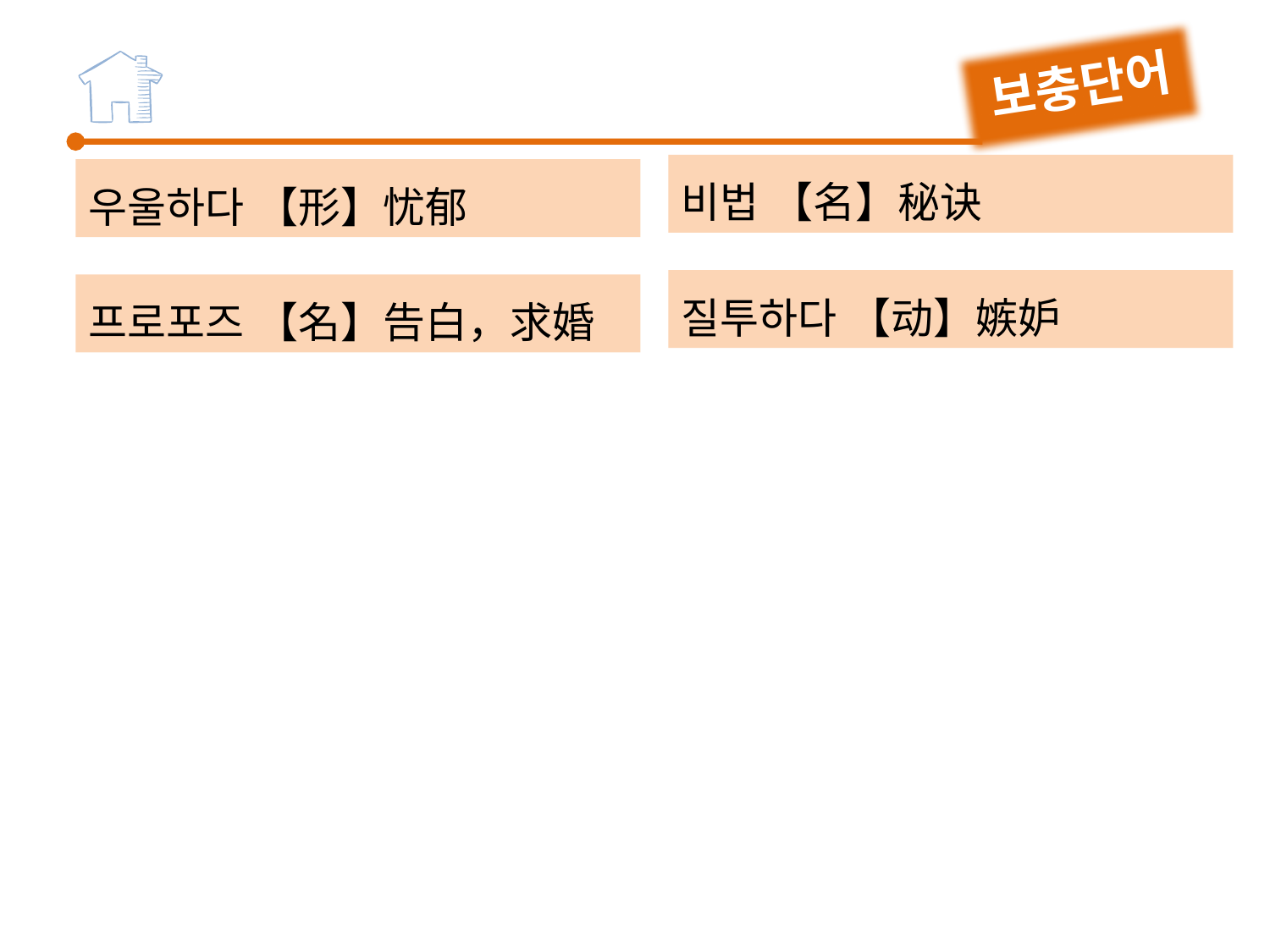

보충단어

비법 【名】秘诀
질투하다 【动】嫉妒
우울하다 【形】忧郁
프로포즈 【名】告白，求婚